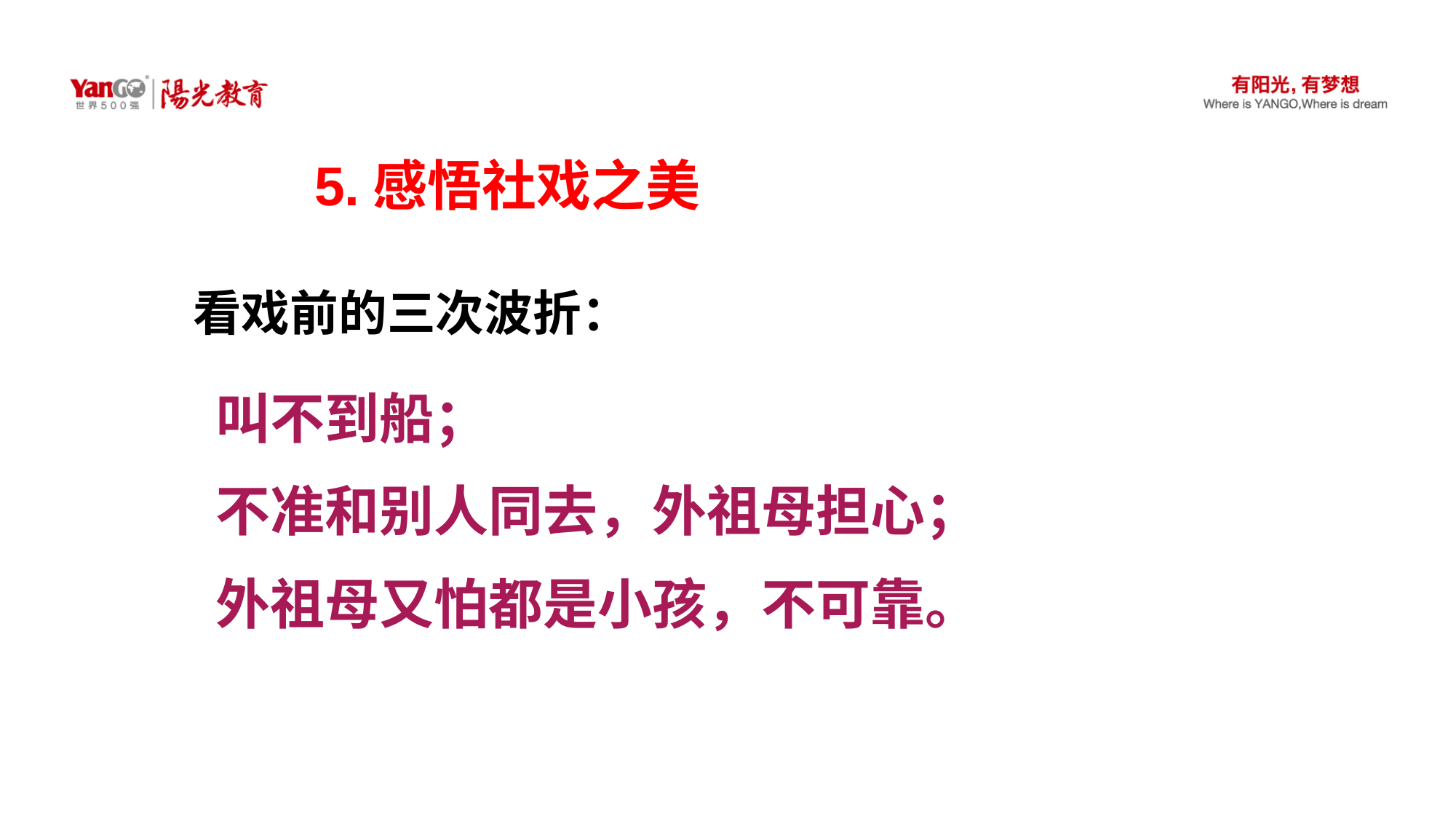

# 5.感悟社戏之美
看戏前的三次波折：
叫不到船；
不准和别人同去，外祖母担心；
外祖母又怕都是小孩，不可靠。